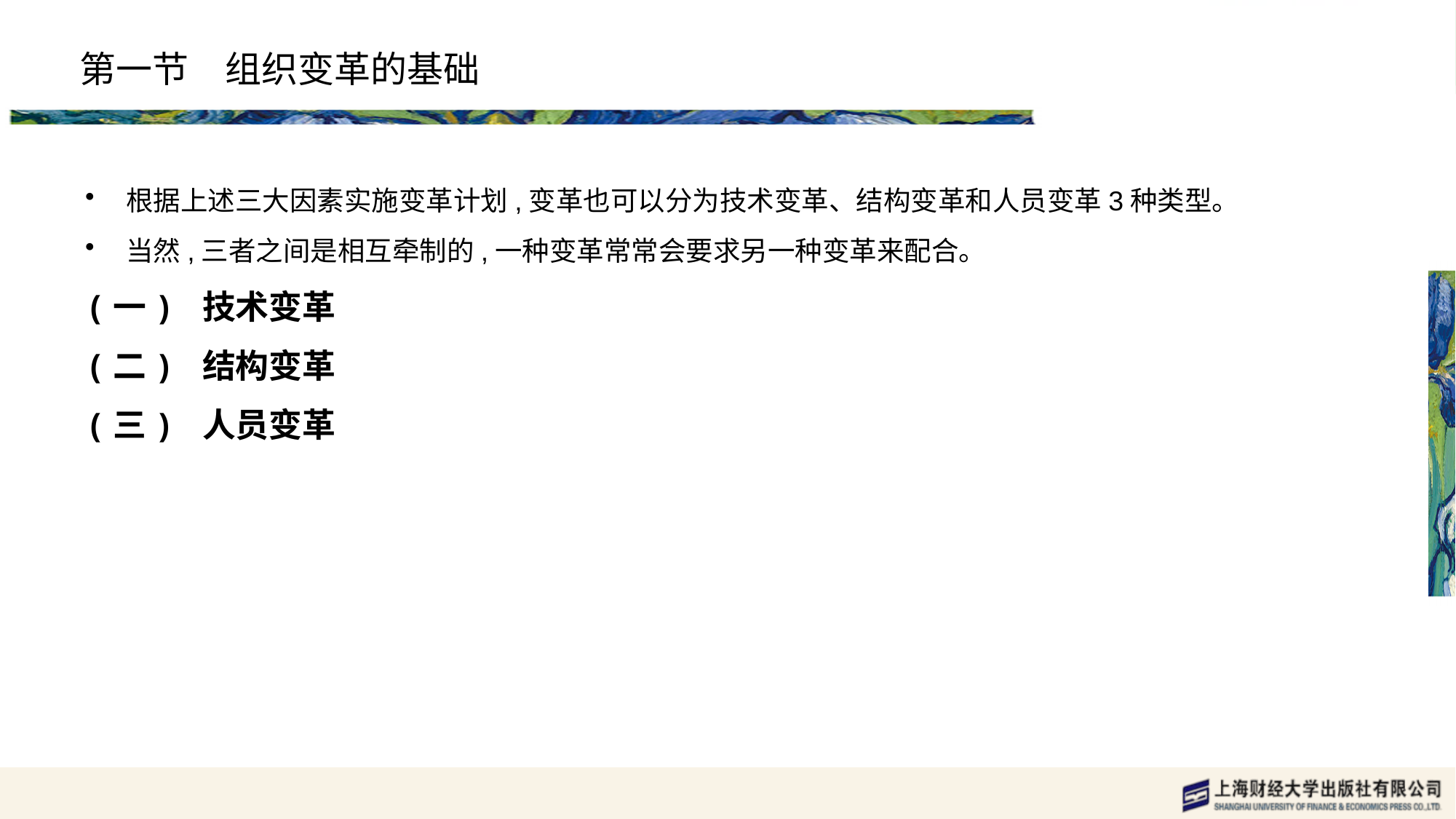

# 第一节　组织变革的基础
根据上述三大因素实施变革计划,变革也可以分为技术变革、结构变革和人员变革3种类型。
当然,三者之间是相互牵制的,一种变革常常会要求另一种变革来配合。
(一) 技术变革
(二) 结构变革
(三) 人员变革